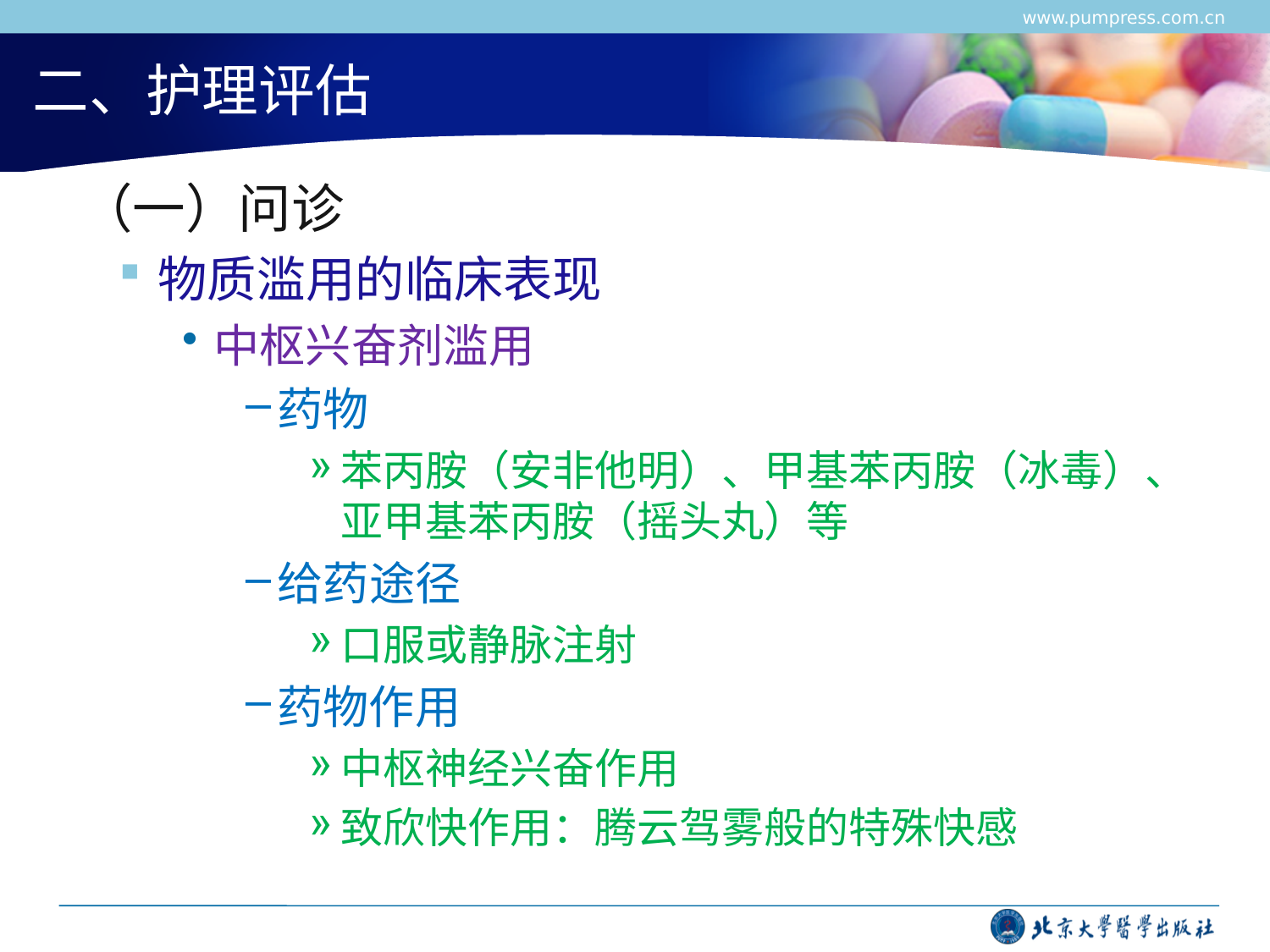

www.pumpress.com.cn
# 二、护理评估
 （一）问诊
物质滥用的临床表现
中枢兴奋剂滥用
药物
苯丙胺（安非他明）、甲基苯丙胺（冰毒）、亚甲基苯丙胺（摇头丸）等
给药途径
口服或静脉注射
药物作用
中枢神经兴奋作用
致欣快作用：腾云驾雾般的特殊快感